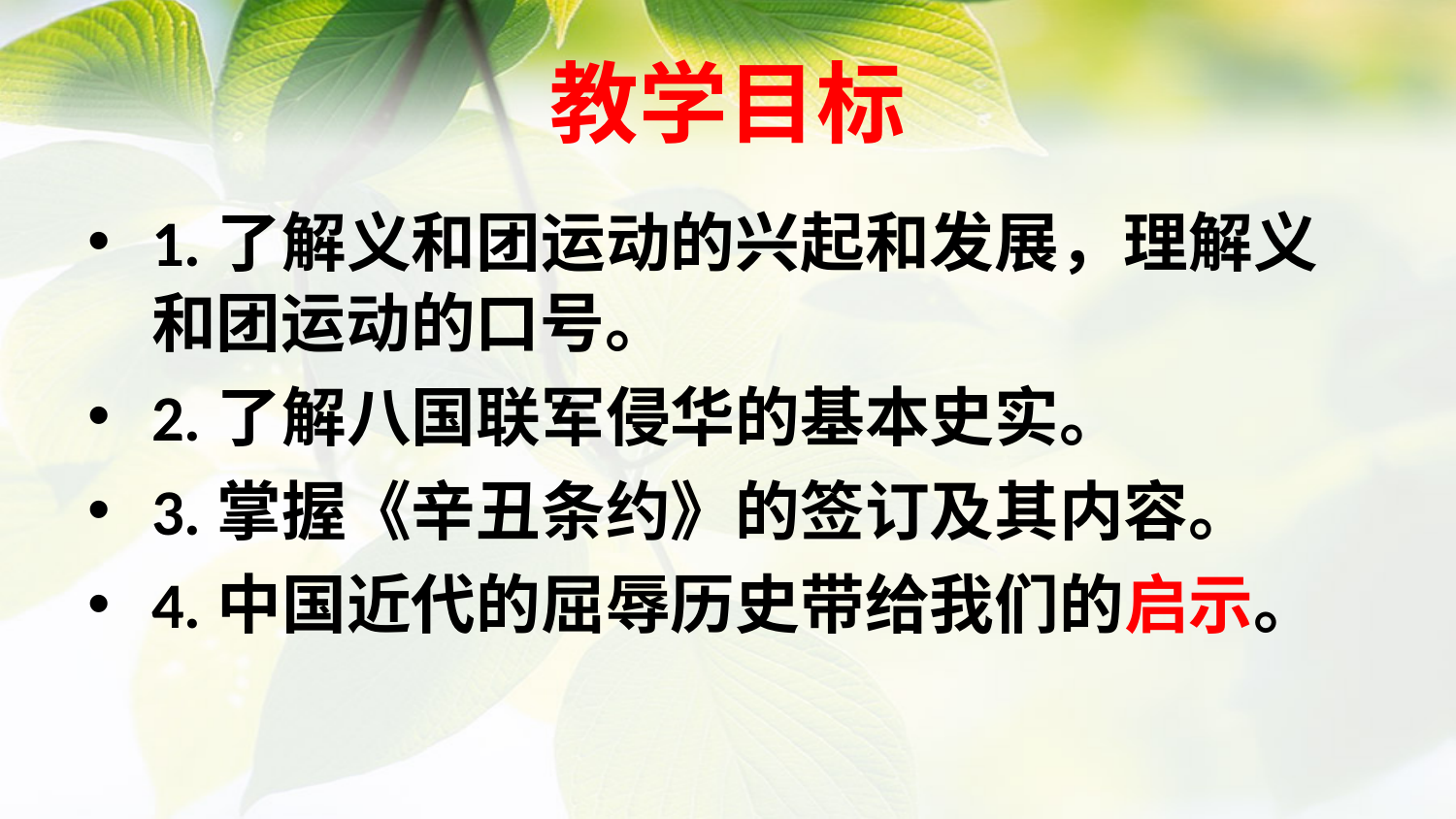

# 教学目标
1.了解义和团运动的兴起和发展，理解义和团运动的口号。
2.了解八国联军侵华的基本史实。
3.掌握《辛丑条约》的签订及其内容。
4.中国近代的屈辱历史带给我们的启示。